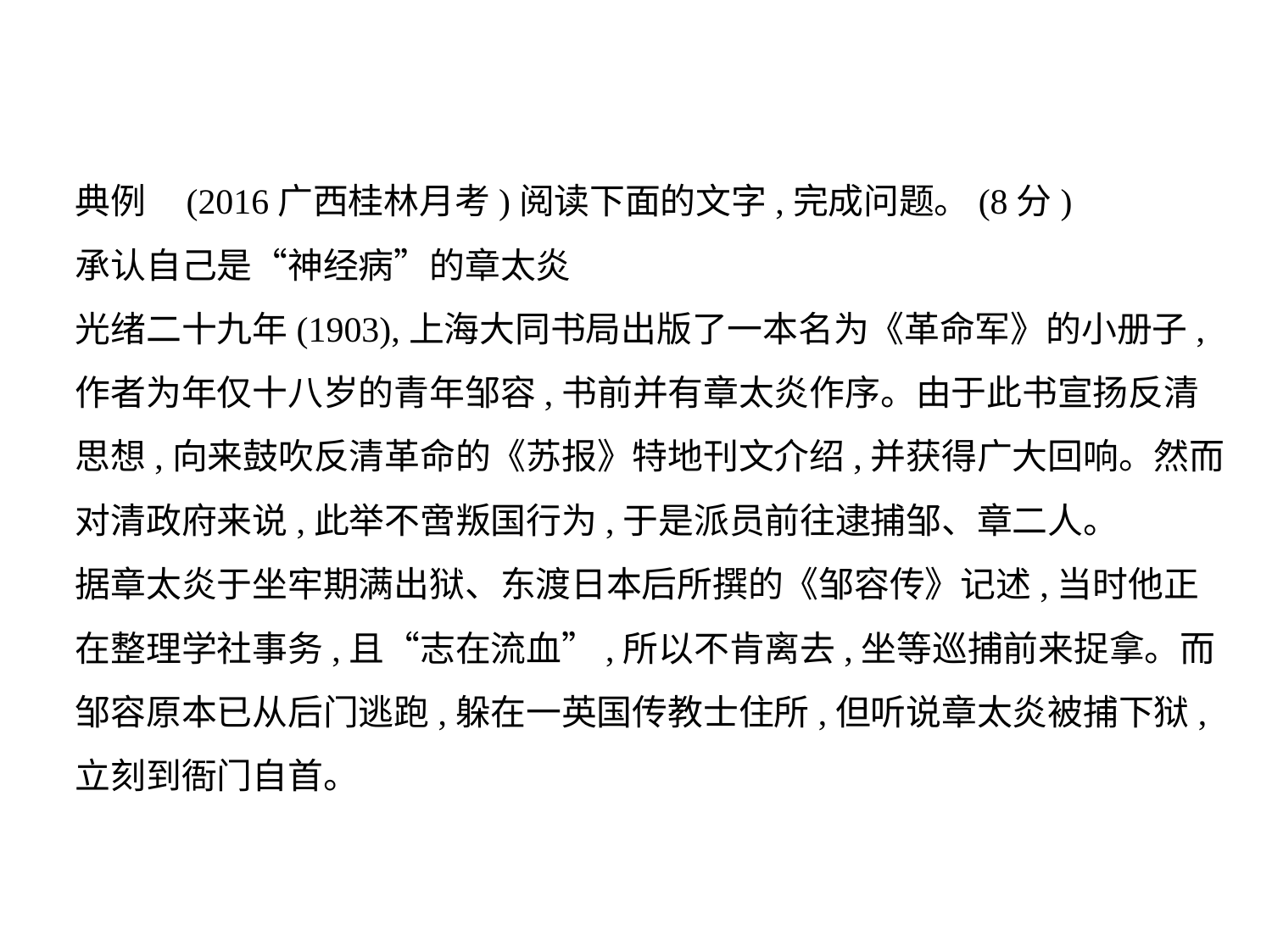

典例    (2016广西桂林月考)阅读下面的文字,完成问题。(8分)
承认自己是“神经病”的章太炎
光绪二十九年(1903),上海大同书局出版了一本名为《革命军》的小册子,
作者为年仅十八岁的青年邹容,书前并有章太炎作序。由于此书宣扬反清
思想,向来鼓吹反清革命的《苏报》特地刊文介绍,并获得广大回响。然而
对清政府来说,此举不啻叛国行为,于是派员前往逮捕邹、章二人。
据章太炎于坐牢期满出狱、东渡日本后所撰的《邹容传》记述,当时他正
在整理学社事务,且“志在流血”,所以不肯离去,坐等巡捕前来捉拿。而
邹容原本已从后门逃跑,躲在一英国传教士住所,但听说章太炎被捕下狱,
立刻到衙门自首。